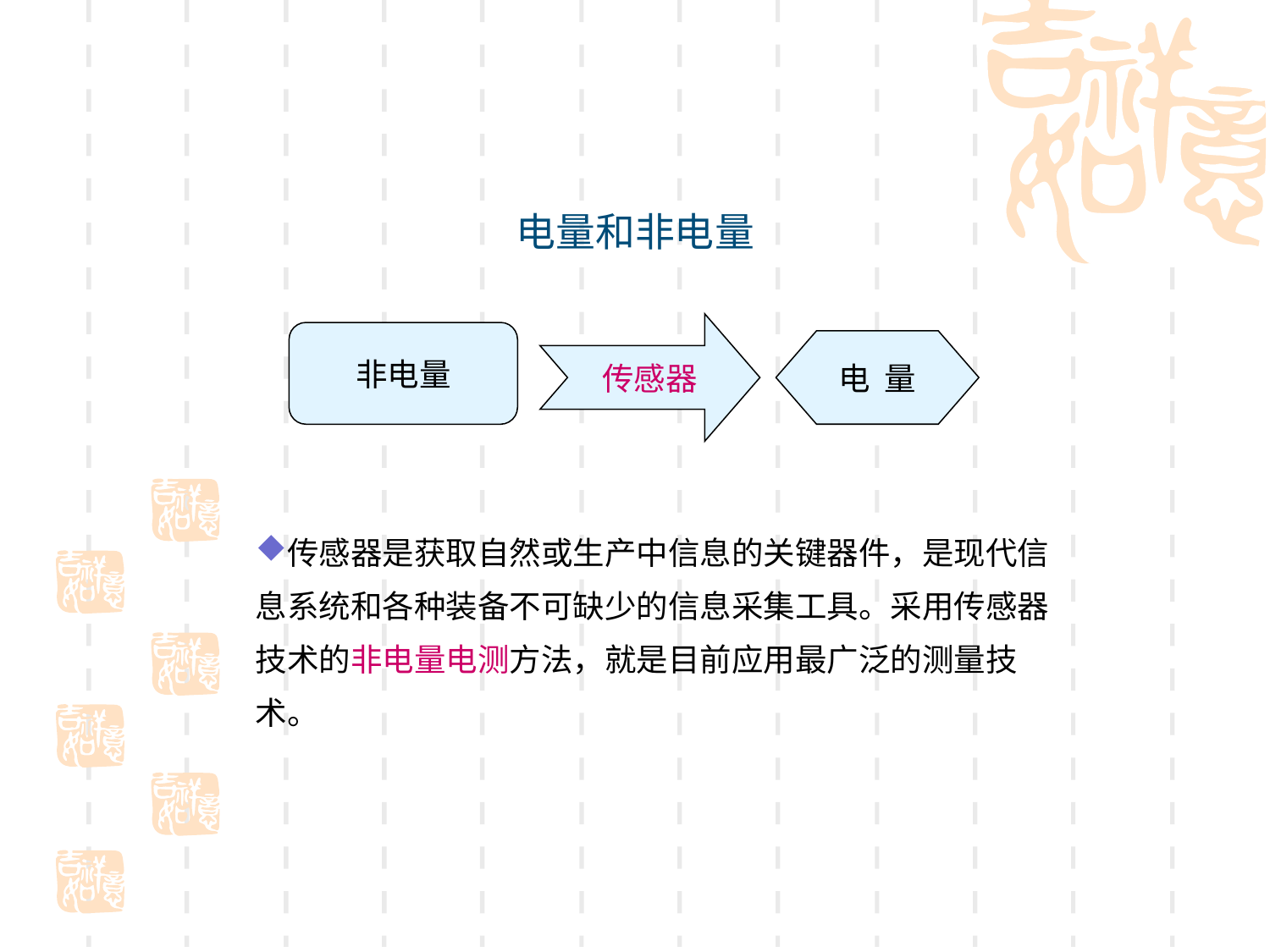

# 电量和非电量
传感器
非电量
电  量
传感器是获取自然或生产中信息的关键器件，是现代信息系统和各种装备不可缺少的信息采集工具。采用传感器技术的非电量电测方法，就是目前应用最广泛的测量技术。